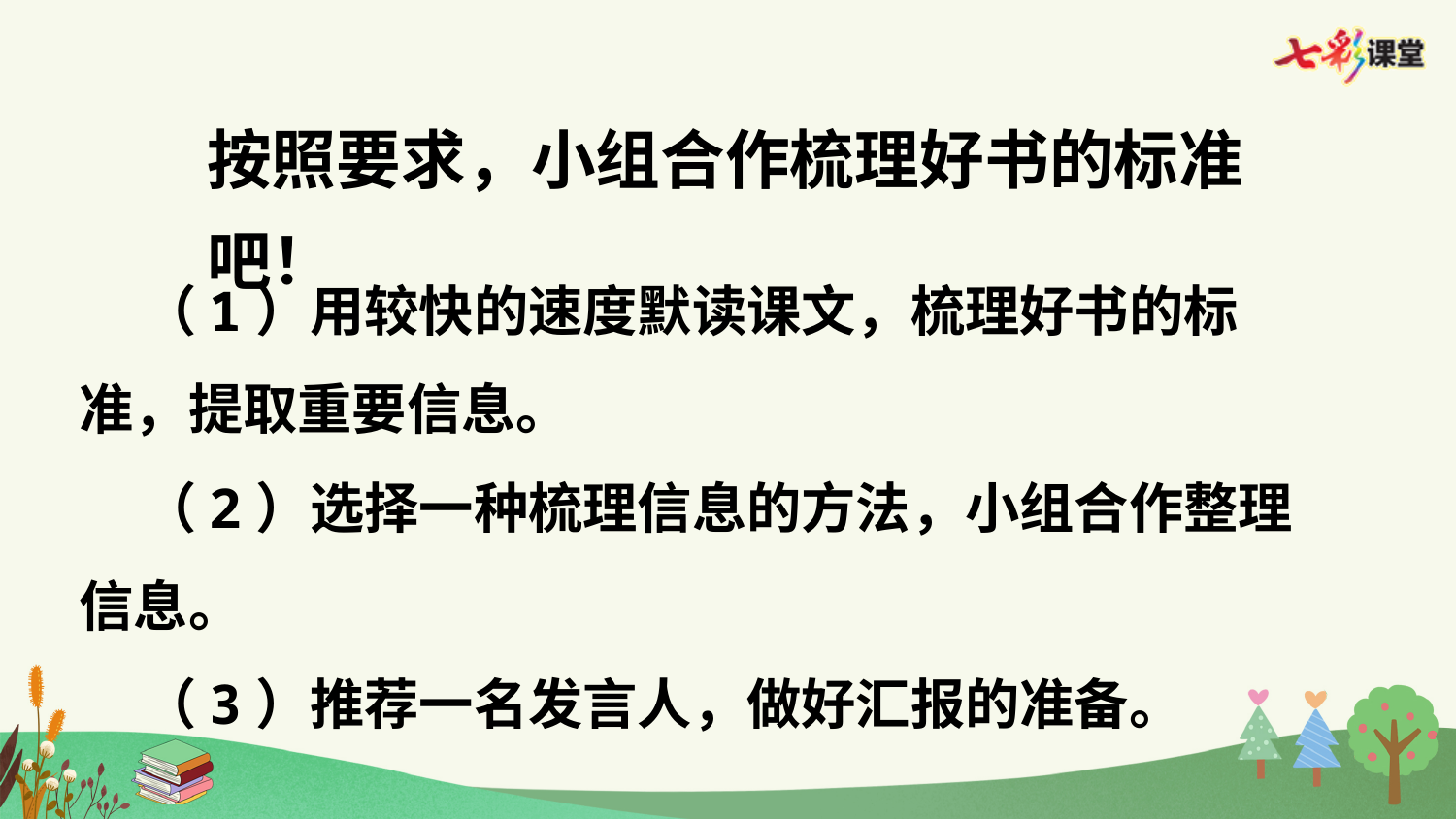

按照要求，小组合作梳理好书的标准吧！
    （1）用较快的速度默读课文，梳理好书的标准，提取重要信息。
    （2）选择一种梳理信息的方法，小组合作整理信息。
    （3）推荐一名发言人，做好汇报的准备。